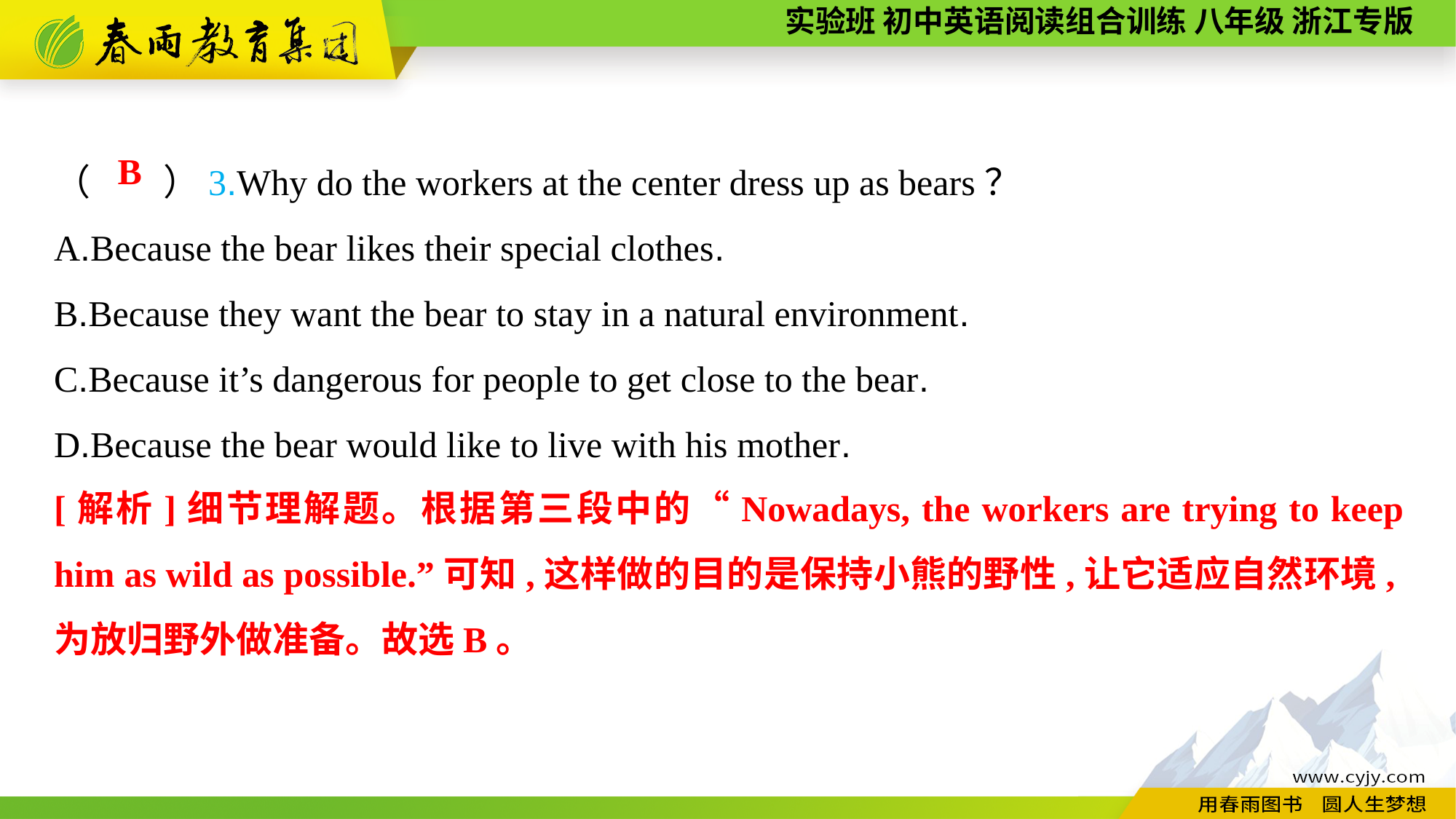

（　　）3.Why do the workers at the center dress up as bears？
A.Because the bear likes their special clothes.
B.Because they want the bear to stay in a natural environment.
C.Because it’s dangerous for people to get close to the bear.
D.Because the bear would like to live with his mother.
B
[解析]细节理解题。根据第三段中的“Nowadays, the workers are trying to keep him as wild as possible.”可知,这样做的目的是保持小熊的野性,让它适应自然环境,为放归野外做准备。故选B。